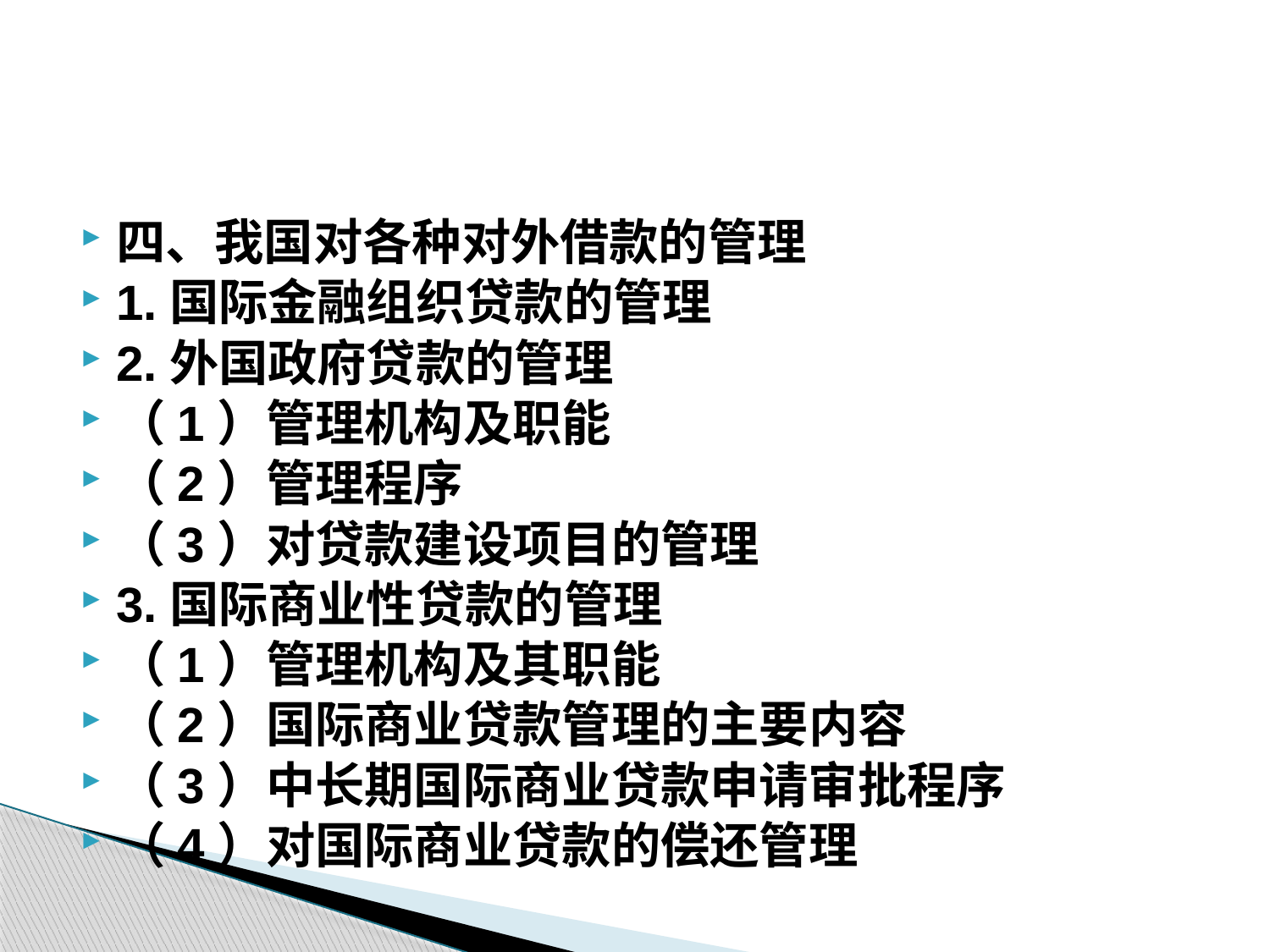

#
四、我国对各种对外借款的管理
1.国际金融组织贷款的管理
2.外国政府贷款的管理
（1）管理机构及职能
（2）管理程序
（3）对贷款建设项目的管理
3.国际商业性贷款的管理
（1）管理机构及其职能
（2）国际商业贷款管理的主要内容
（3）中长期国际商业贷款申请审批程序
（4）对国际商业贷款的偿还管理